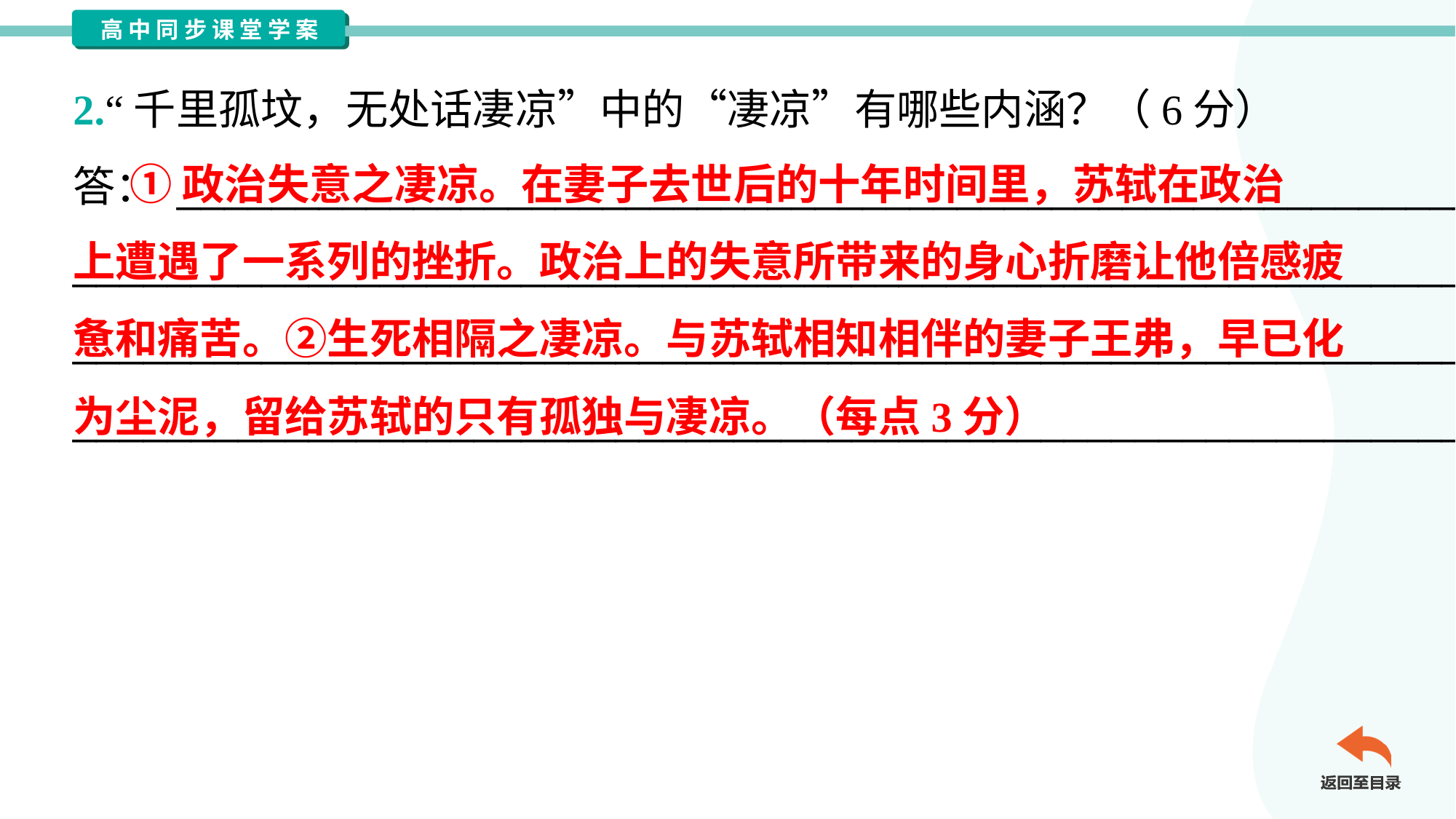

2.“千里孤坟，无处话凄凉”中的“凄凉”有哪些内涵？（6分）
答： ________________________________________________________
_____________________________________________________________
_____________________________________________________________
_____________________________________________________________
      ①政治失意之凄凉。在妻子去世后的十年时间里，苏轼在政治
上遭遇了一系列的挫折。政治上的失意所带来的身心折磨让他倍感疲
惫和痛苦。②生死相隔之凄凉。与苏轼相知相伴的妻子王弗，早已化
为尘泥，留给苏轼的只有孤独与凄凉。（每点3分）